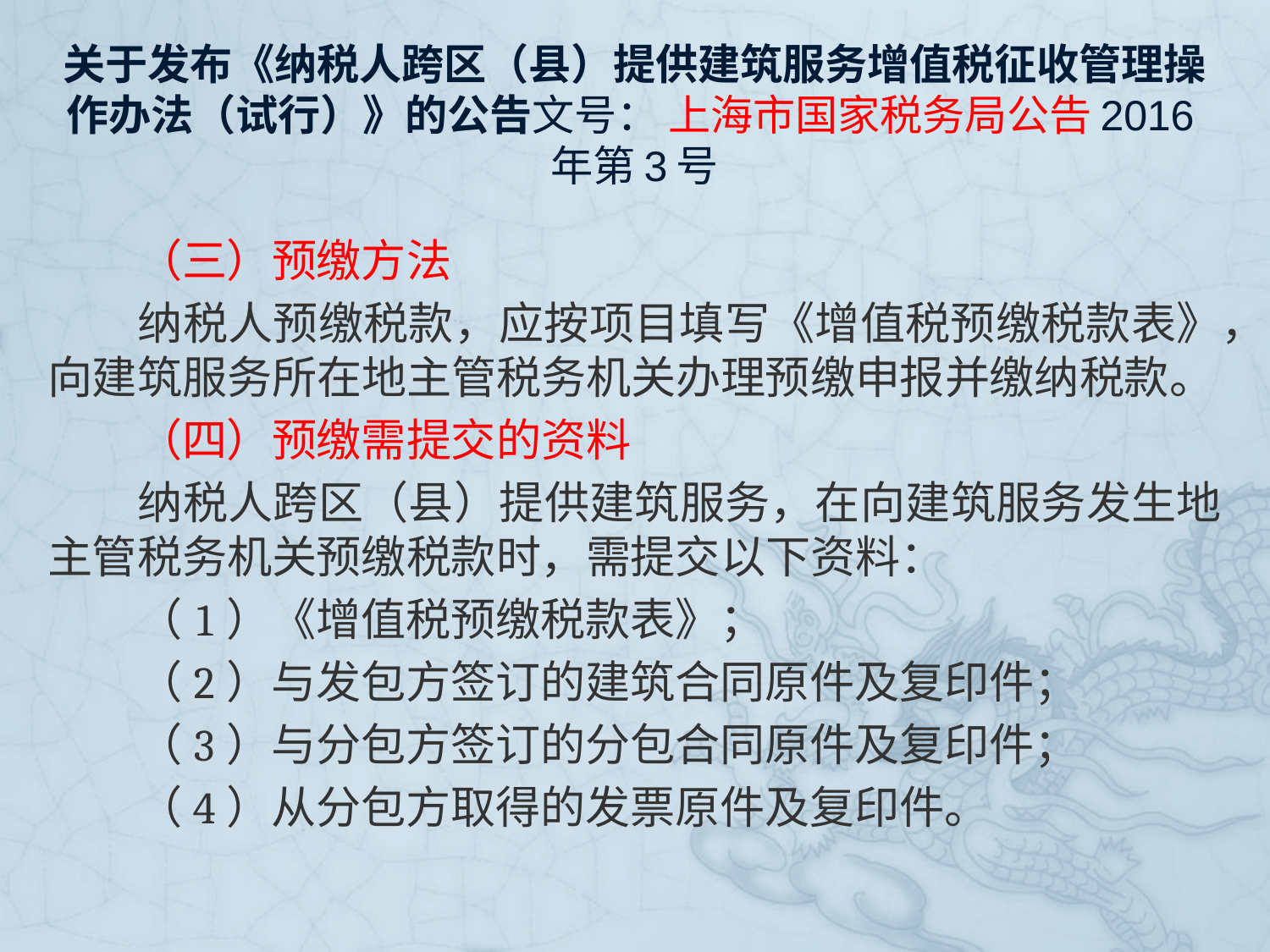

# 关于发布《纳税人跨区（县）提供建筑服务增值税征收管理操作办法（试行）》的公告文号： 上海市国家税务局公告2016年第3号
　　（三）预缴方法
　　纳税人预缴税款，应按项目填写《增值税预缴税款表》，向建筑服务所在地主管税务机关办理预缴申报并缴纳税款。
　　（四）预缴需提交的资料
　　纳税人跨区（县）提供建筑服务，在向建筑服务发生地主管税务机关预缴税款时，需提交以下资料：
　　（1）《增值税预缴税款表》；
　　（2）与发包方签订的建筑合同原件及复印件；
　　（3）与分包方签订的分包合同原件及复印件；
　　（4）从分包方取得的发票原件及复印件。